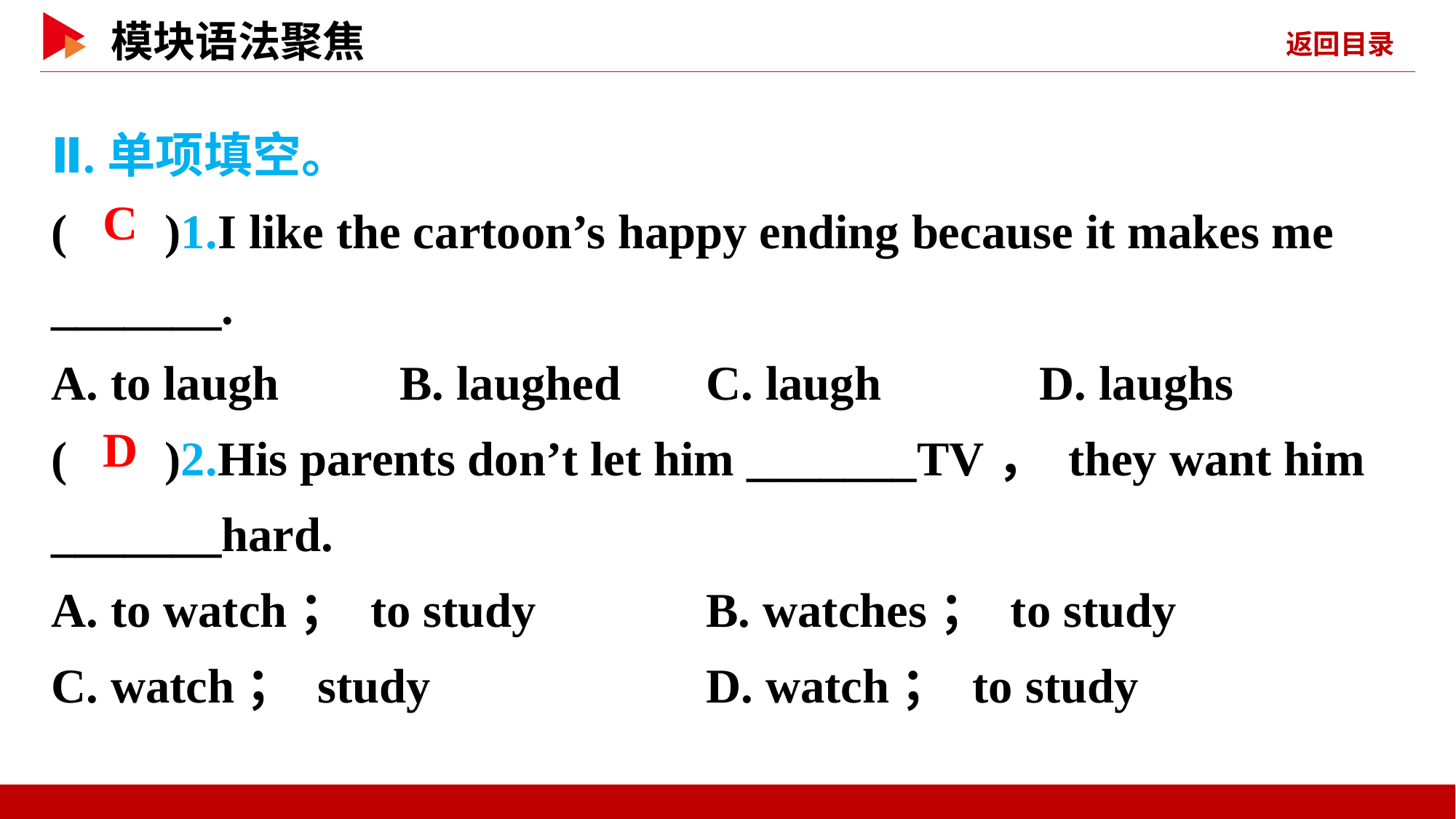

Ⅱ.单项填空。
(        )1.I like the cartoon’s happy ending because it makes me _______.
A. to laugh　　B. laughed	C. laugh             D. laughs
(        )2.His parents don’t let him _______TV， they want him _______hard.
A. to watch； to study		B. watches； to study
C. watch； study			D. watch； to study
   C
   D